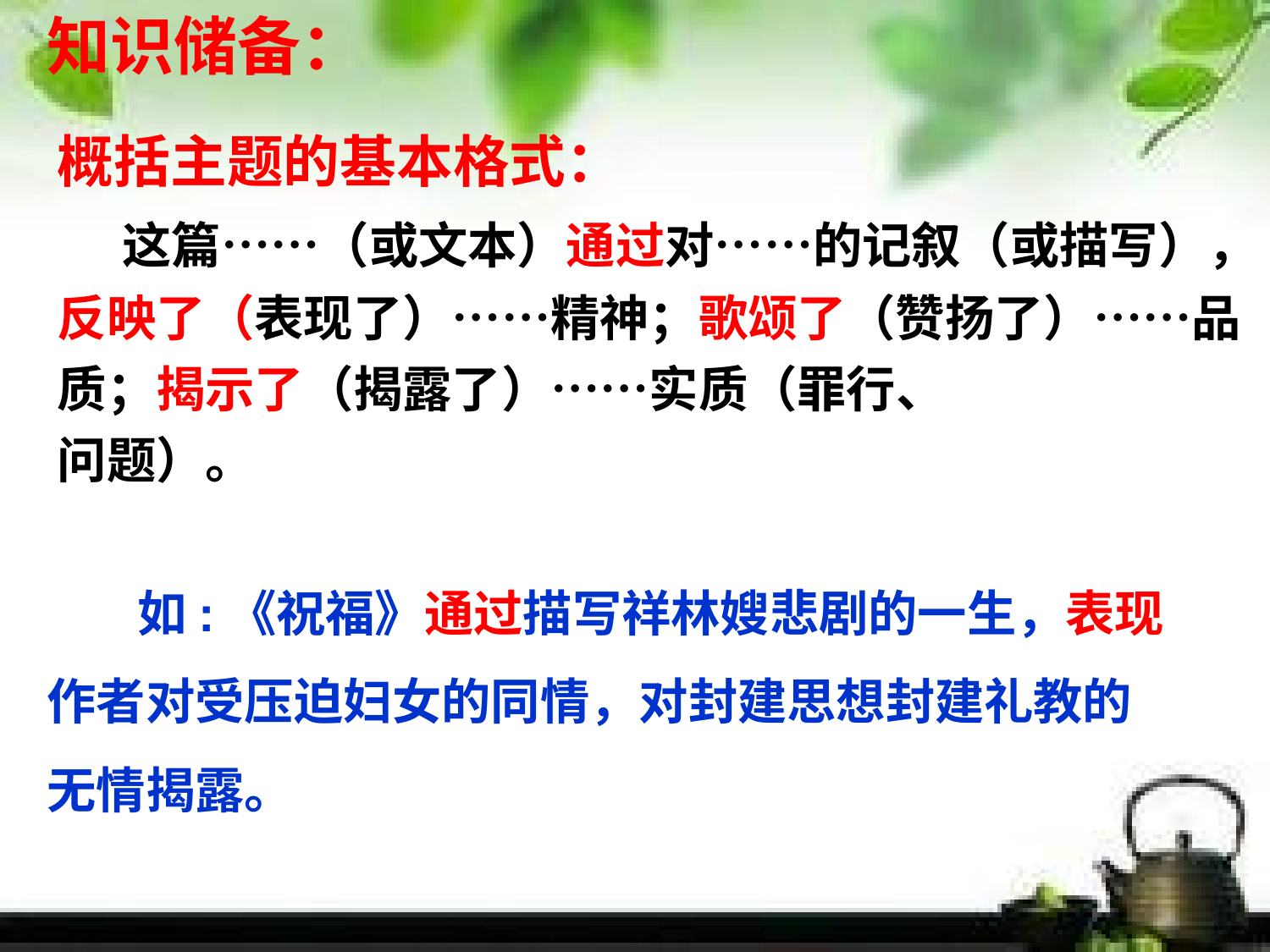

知识储备：
概括主题的基本格式：
    这篇……（或文本）通过对……的记叙（或描写），反映了（表现了）……精神；歌颂了（赞扬了）……品质；揭示了（揭露了）……实质（罪行、
问题）。
       如:《祝福》通过描写祥林嫂悲剧的一生，表现
作者对受压迫妇女的同情，对封建思想封建礼教的
无情揭露。